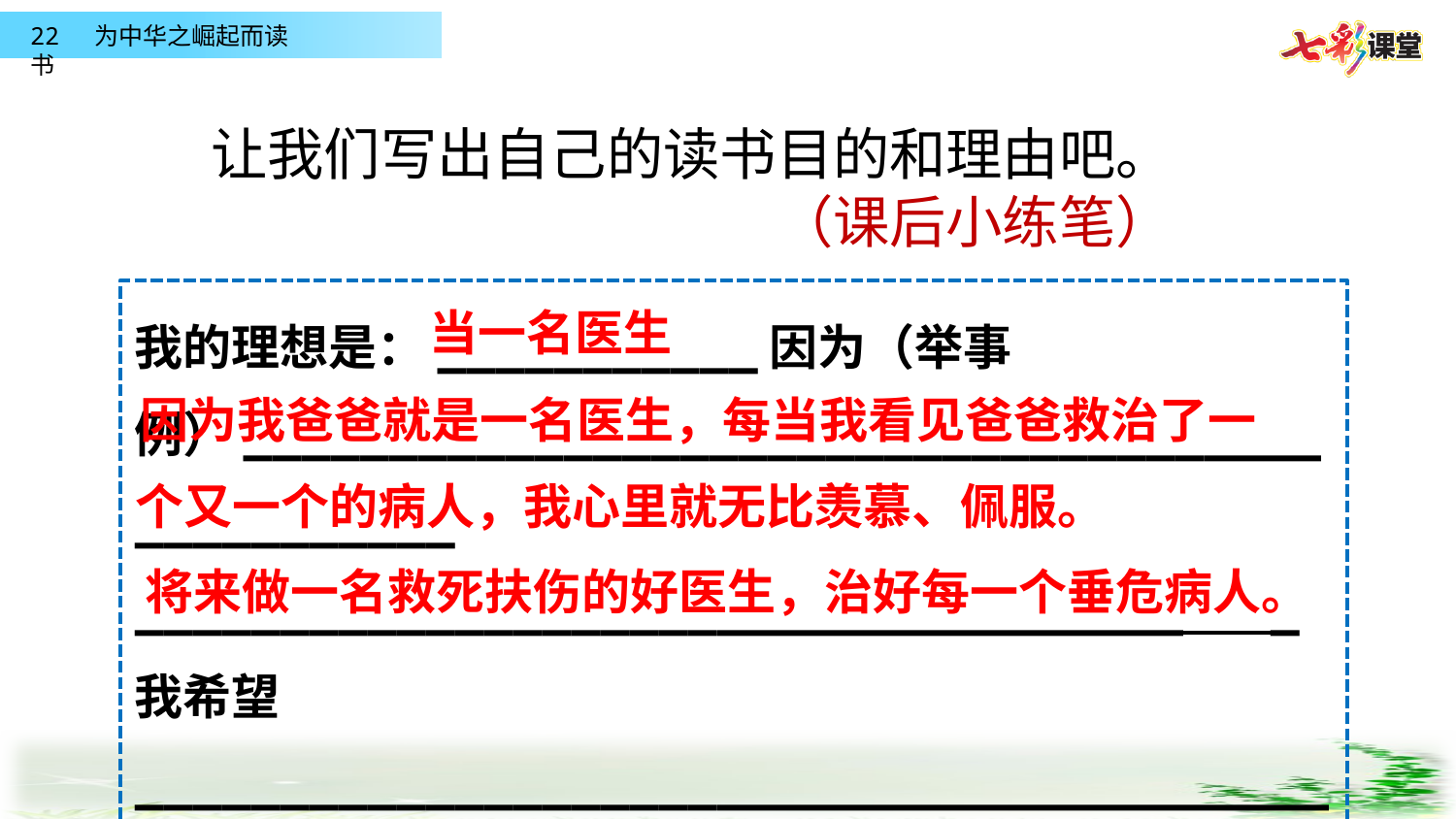

让我们写出自己的读书目的和理由吧。（课后小练笔）
我的理想是：___________因为（举事例）________________________________________________
____________________________________   _我希望________________________________________________
当一名医生
因为我爸爸就是一名医生，每当我看见爸爸救治了一
个又一个的病人，我心里就无比羡慕、佩服。
将来做一名救死扶伤的好医生，治好每一个垂危病人。